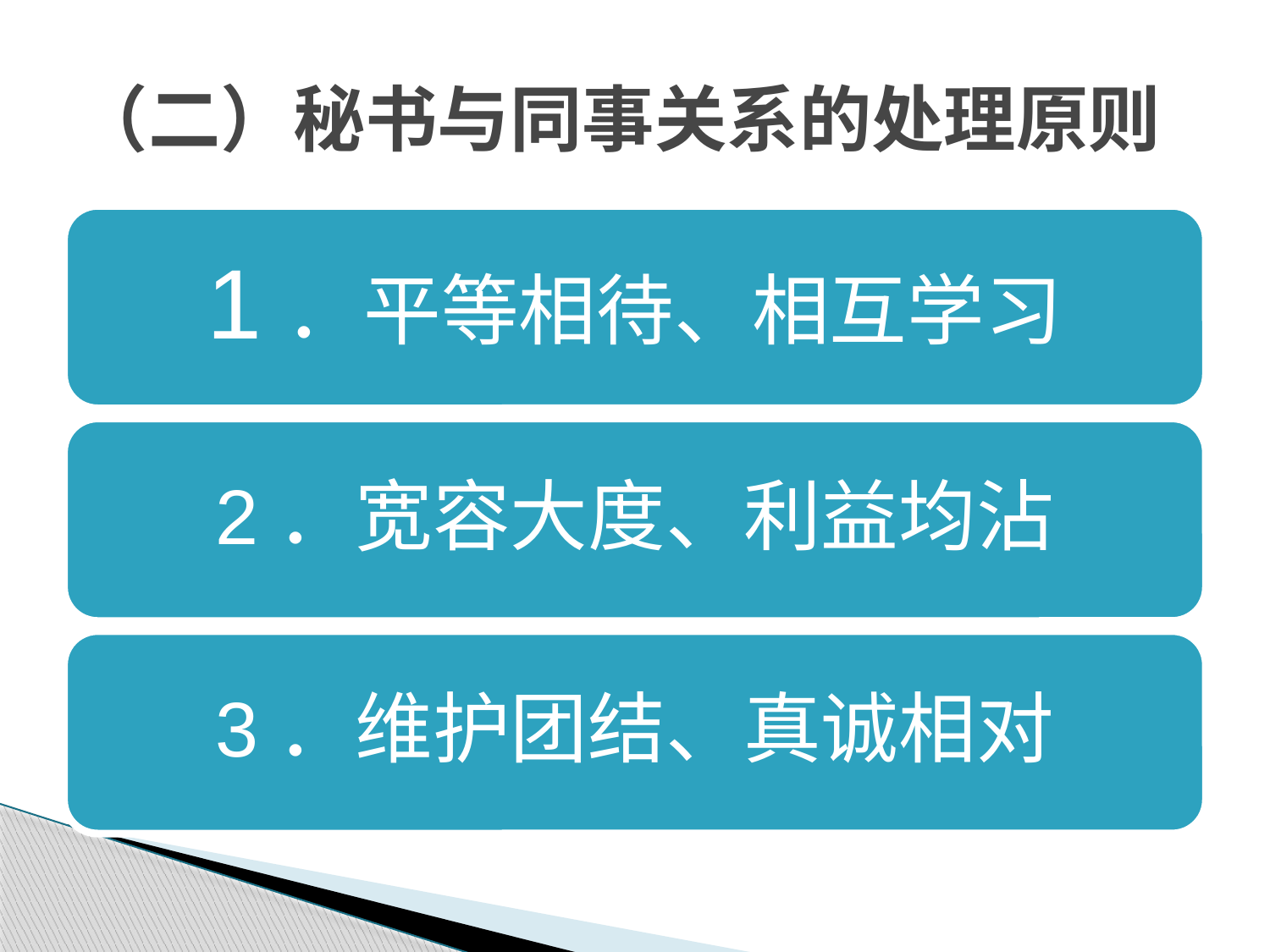

# （二）秘书与同事关系的处理原则
1．平等相待、相互学习
2．宽容大度、利益均沾
3．维护团结、真诚相对